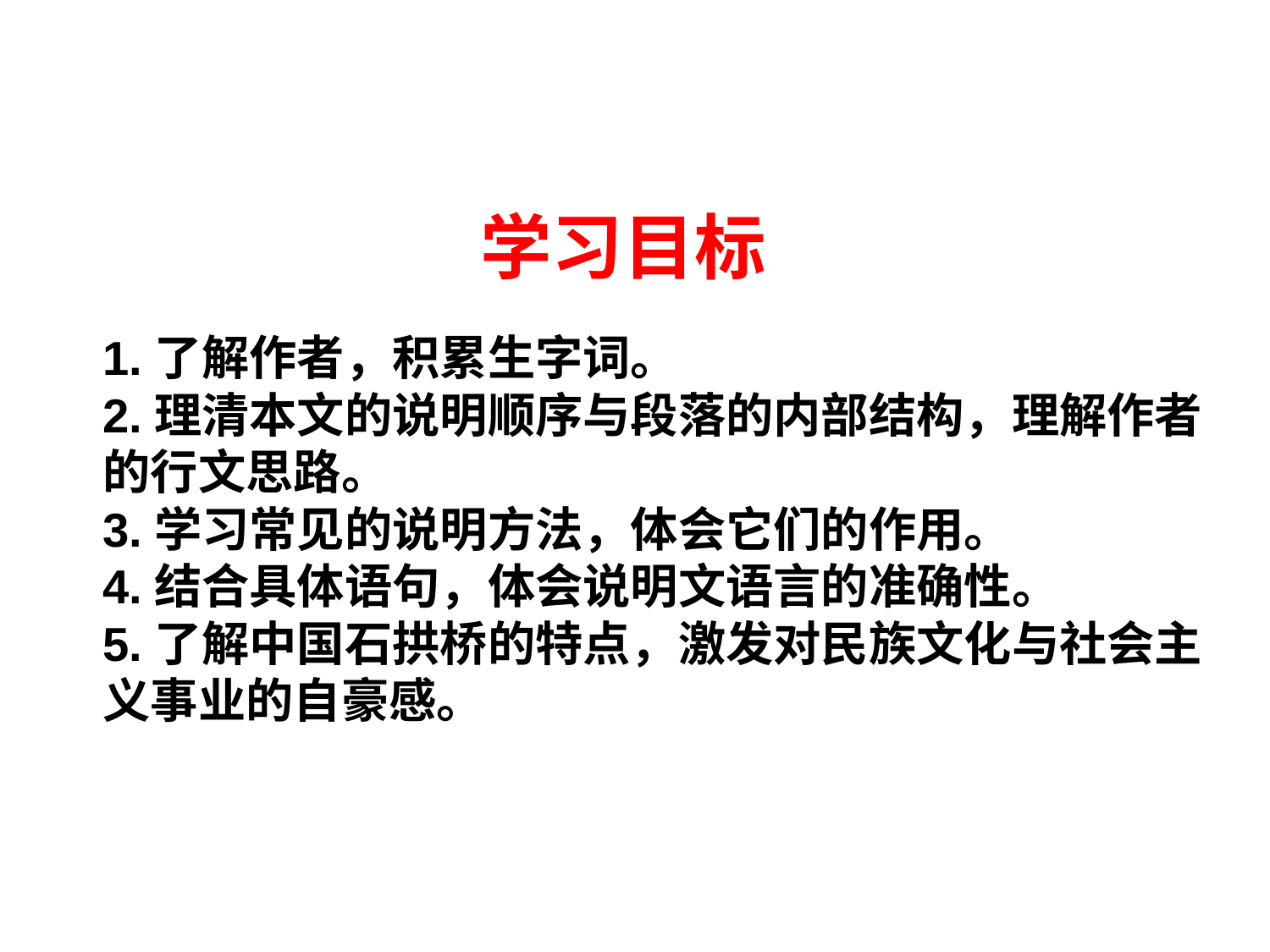

学习目标

1.了解作者，积累生字词。
2.理清本文的说明顺序与段落的内部结构，理解作者的行文思路。
3.学习常见的说明方法，体会它们的作用。
4.结合具体语句，体会说明文语言的准确性。
5.了解中国石拱桥的特点，激发对民族文化与社会主义事业的自豪感。